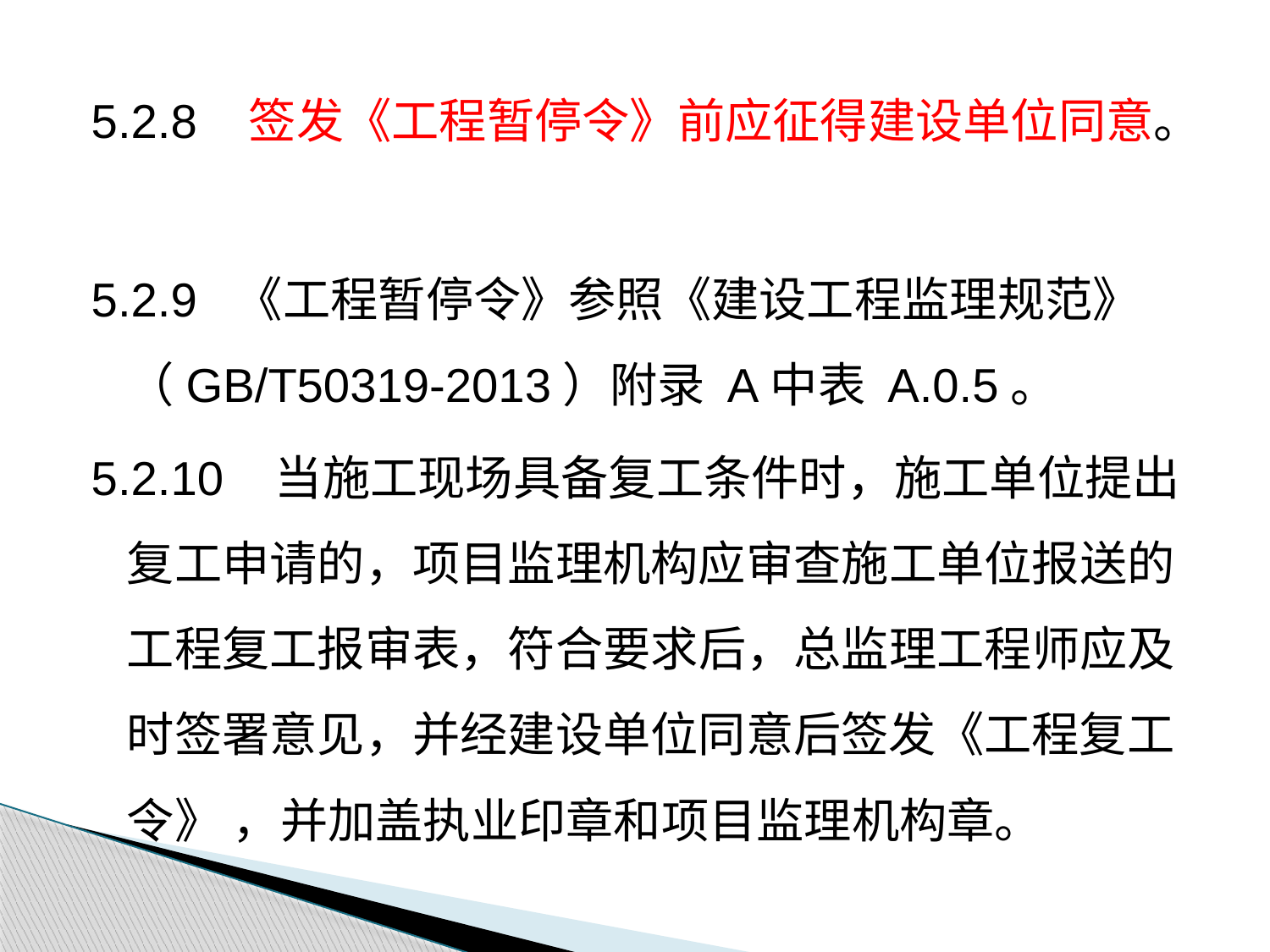

5.2.8   签发《工程暂停令》前应征得建设单位同意。
5.2.9  《工程暂停令》参照《建设工程监理规范》 （GB/T50319-2013）附录 A中表 A.0.5。
5.2.10   当施工现场具备复工条件时，施工单位提出复工申请的，项目监理机构应审查施工单位报送的工程复工报审表，符合要求后，总监理工程师应及时签署意见，并经建设单位同意后签发《工程复工令》 ，并加盖执业印章和项目监理机构章。